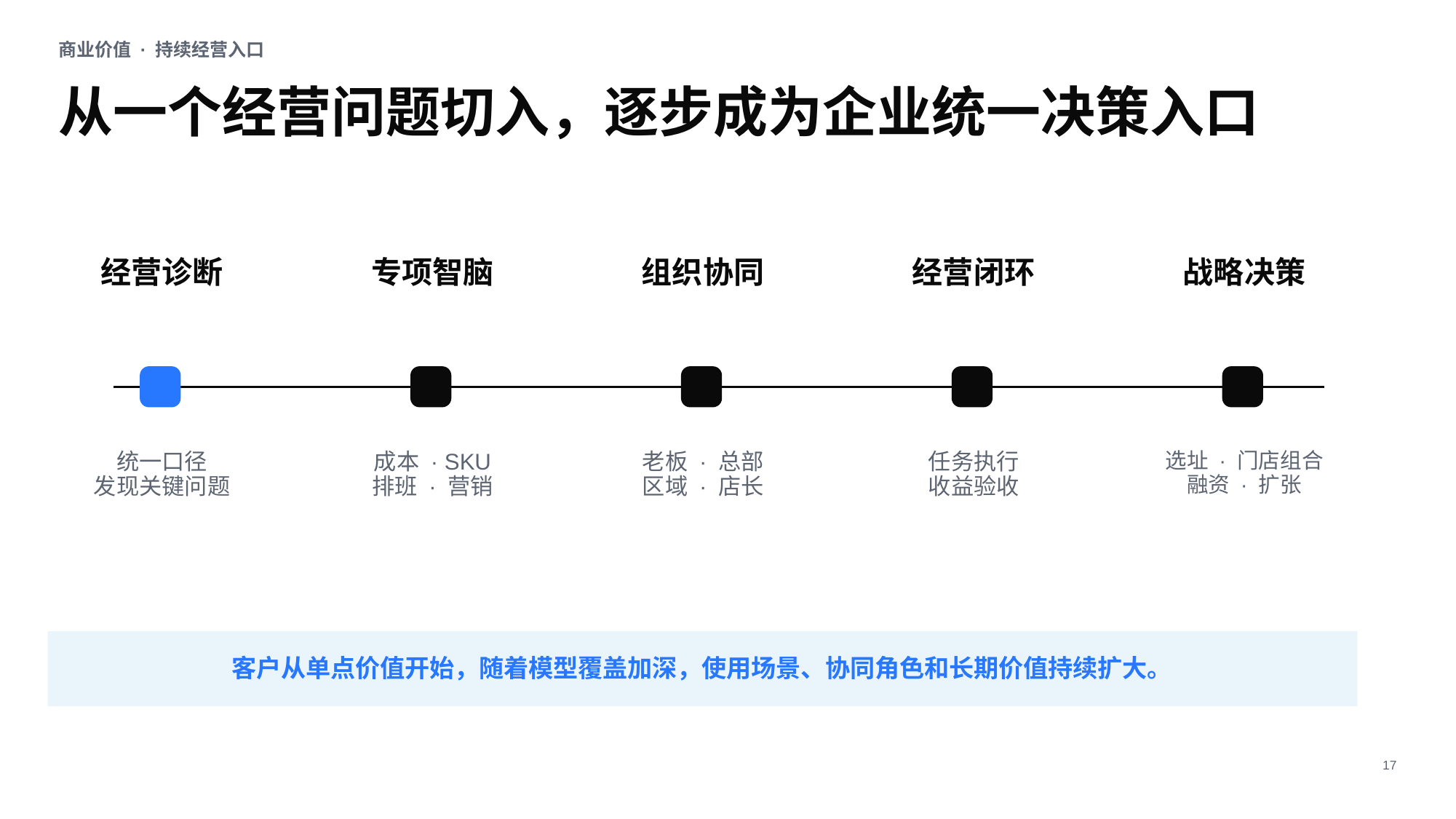

商业价值 · 持续经营入口
从一个经营问题切入，逐步成为企业统一决策入口
经营诊断
专项智脑
组织协同
经营闭环
战略决策

统一口径
发现关键问题
成本 · SKU
排班 · 营销
老板 · 总部
区域 · 店长
任务执行
收益验收
选址 · 门店组合
融资 · 扩张

客户从单点价值开始，随着模型覆盖加深，使用场景、协同角色和长期价值持续扩大。
17